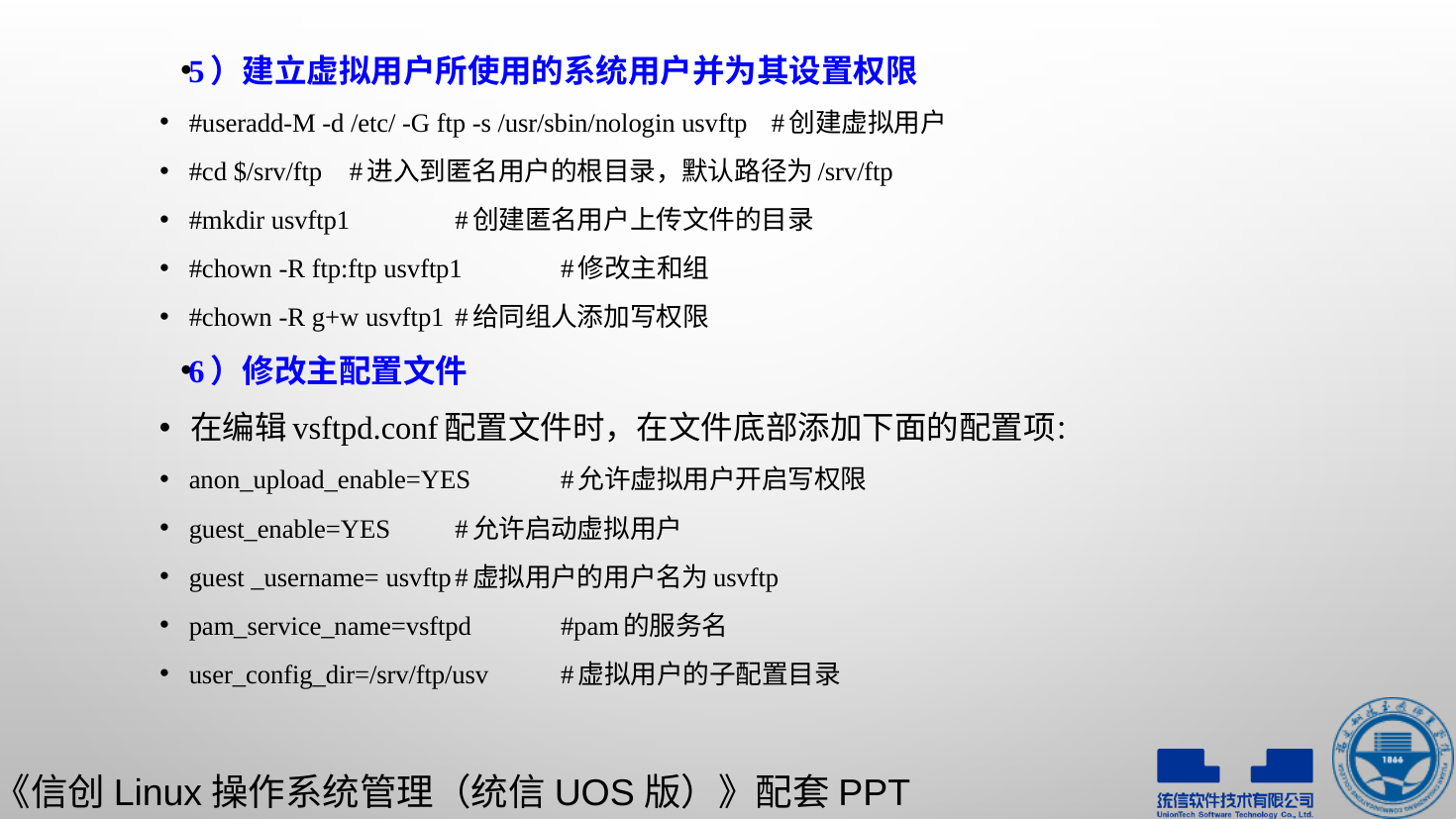

5）建立虚拟用户所使用的系统用户并为其设置权限
#useradd-M -d /etc/ -G ftp -s /usr/sbin/nologin usvftp		#创建虚拟用户
#cd $/srv/ftp				#进入到匿名用户的根目录，默认路径为/srv/ftp
#mkdir usvftp1					#创建匿名用户上传文件的目录
#chown -R ftp:ftp usvftp1			#修改主和组
#chown -R g+w usvftp1				#给同组人添加写权限
6）修改主配置文件
在编辑vsftpd.conf配置文件时，在文件底部添加下面的配置项：
anon_upload_enable=YES					#允许虚拟用户开启写权限
guest_enable=YES						#允许启动虚拟用户
guest _username= usvftp					#虚拟用户的用户名为usvftp
pam_service_name=vsftpd					#pam的服务名
user_config_dir=/srv/ftp/usv					#虚拟用户的子配置目录